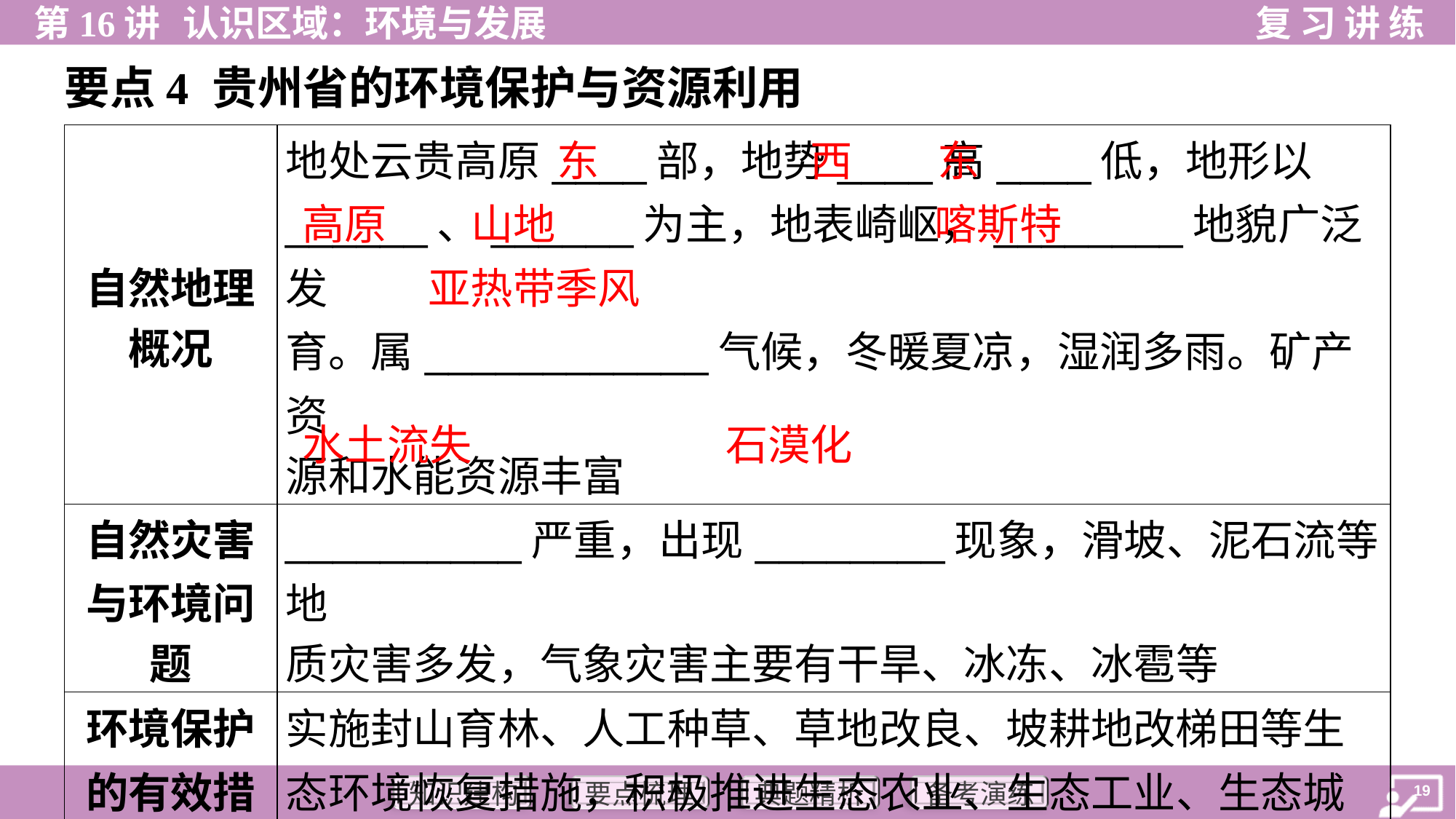

要点4 贵州省的环境保护与资源利用
东
西
东
| 自然地理 概况 | 地处云贵高原\_\_\_\_部，地势\_\_\_\_高\_\_\_\_低，地形以 \_\_\_\_\_\_、\_\_\_\_\_\_为主，地表崎岖，\_\_\_\_\_\_\_\_地貌广泛发 育。属\_\_\_\_\_\_\_\_\_\_\_\_气候，冬暖夏凉，湿润多雨。矿产资 源和水能资源丰富 |
| --- | --- |
| 自然灾害 与环境问 题 | \_\_\_\_\_\_\_\_\_\_严重，出现\_\_\_\_\_\_\_\_现象，滑坡、泥石流等地 质灾害多发，气象灾害主要有干旱、冰冻、冰雹等 |
| 环境保护 的有效措 施 | 实施封山育林、人工种草、草地改良、坡耕地改梯田等生 态环境恢复措施，积极推进生态农业、生态工业、生态城 市的建设，不断改善环境质量 |
高原
山地
喀斯特
亚热带季风
水土流失
石漠化